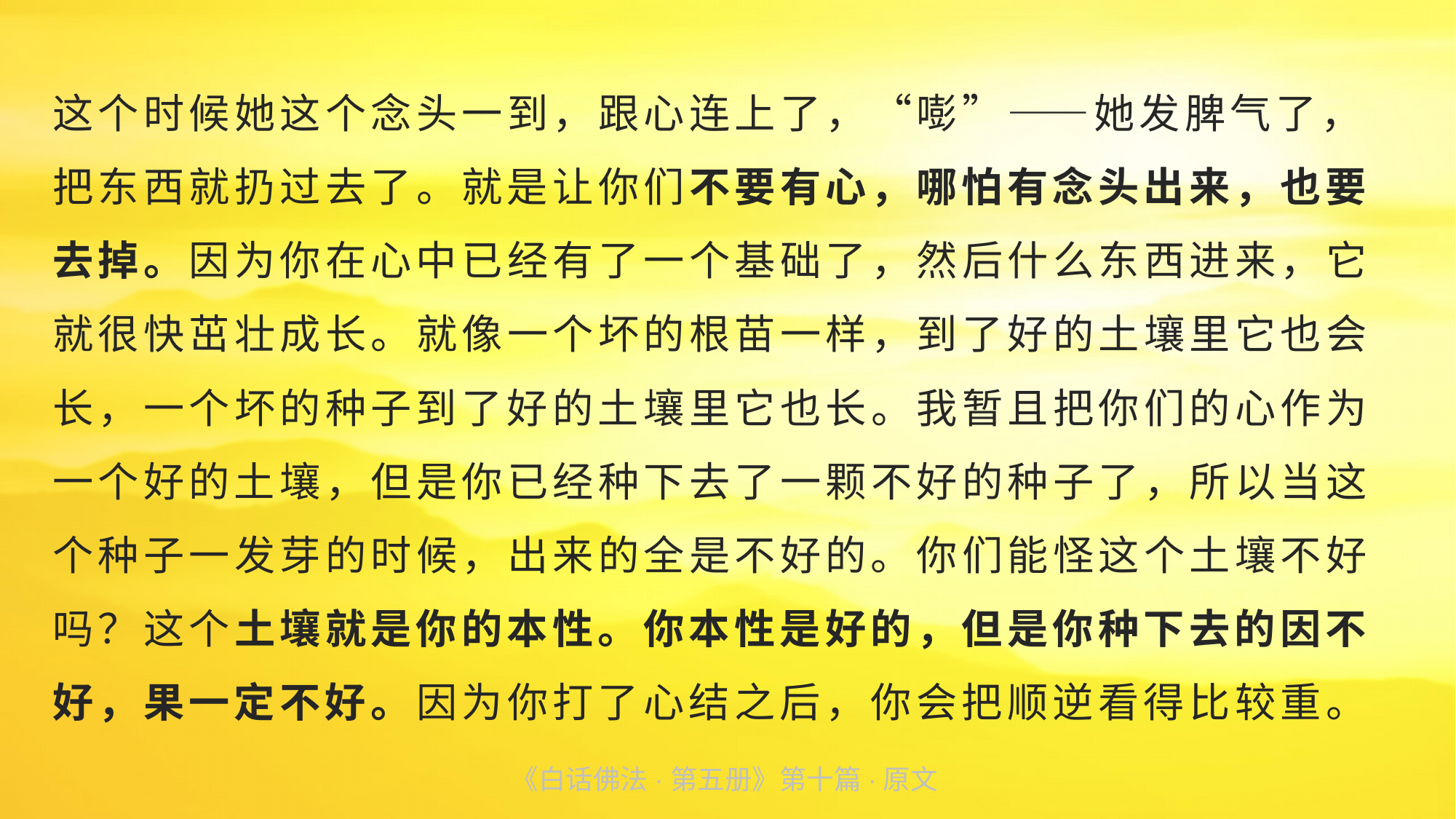

这个时候她这个念头一到，跟心连上了，“嘭”——她发脾气了，把东西就扔过去了。就是让你们不要有心，哪怕有念头出来，也要去掉。因为你在心中已经有了一个基础了，然后什么东西进来，它就很快茁壮成长。就像一个坏的根苗一样，到了好的土壤里它也会长，一个坏的种子到了好的土壤里它也长。我暂且把你们的心作为一个好的土壤，但是你已经种下去了一颗不好的种子了，所以当这个种子一发芽的时候，出来的全是不好的。你们能怪这个土壤不好吗？这个土壤就是你的本性。你本性是好的，但是你种下去的因不好，果一定不好。因为你打了心结之后，你会把顺逆看得比较重。
《白话佛法·第五册》第十篇·原文